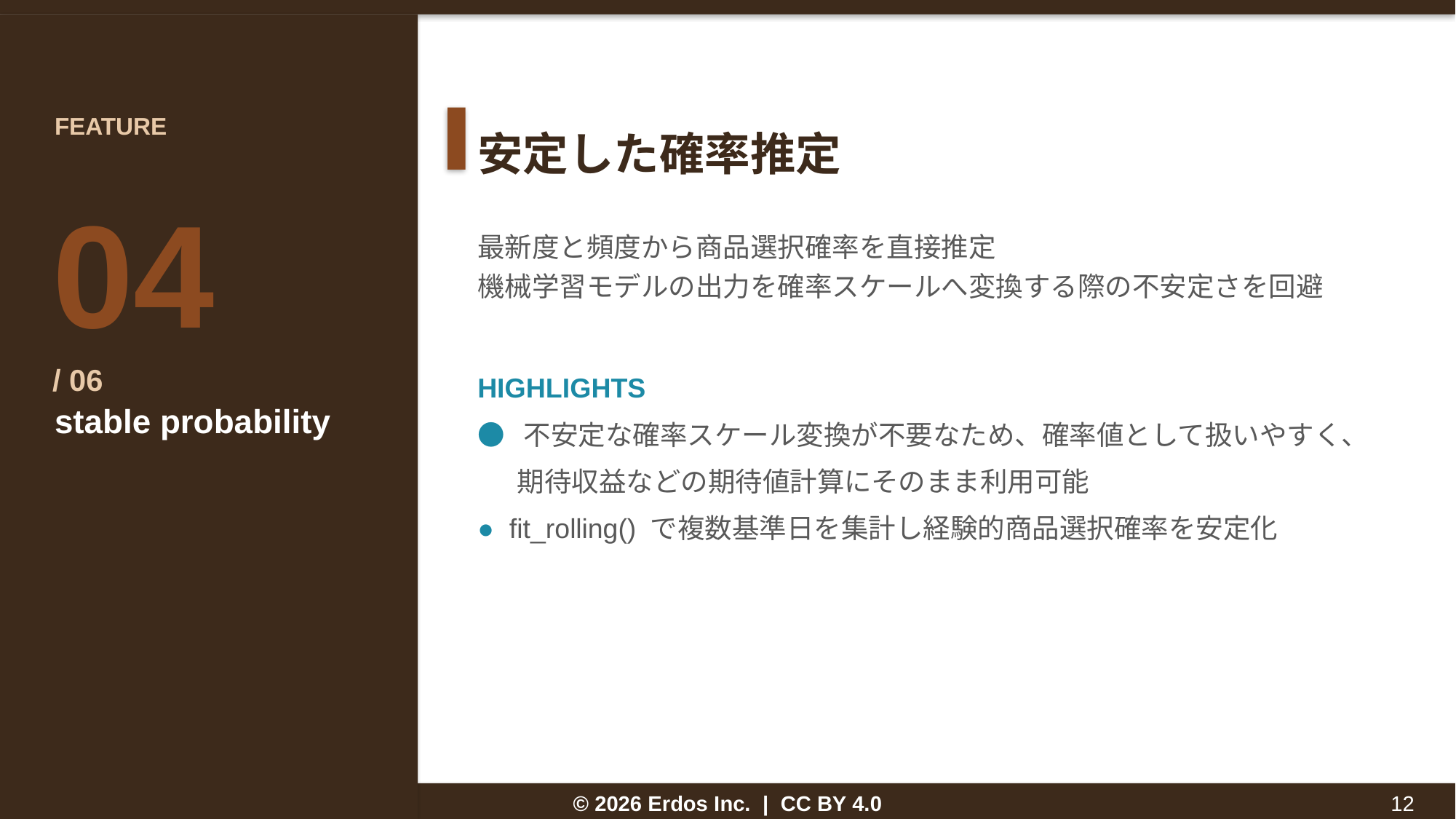

FEATURE

安定した確率推定
04
/ 06
最新度と頻度から商品選択確率を直接推定
機械学習モデルの出力を確率スケールへ変換する際の不安定さを回避
HIGHLIGHTS
●  不安定な確率スケール変換が不要なため、確率値として扱いやすく、
　  期待収益などの期待値計算にそのまま利用可能
●  fit_rolling() で複数基準日を集計し経験的商品選択確率を安定化
stable probability

© 2026 Erdos Inc.  |  CC BY 4.0
12